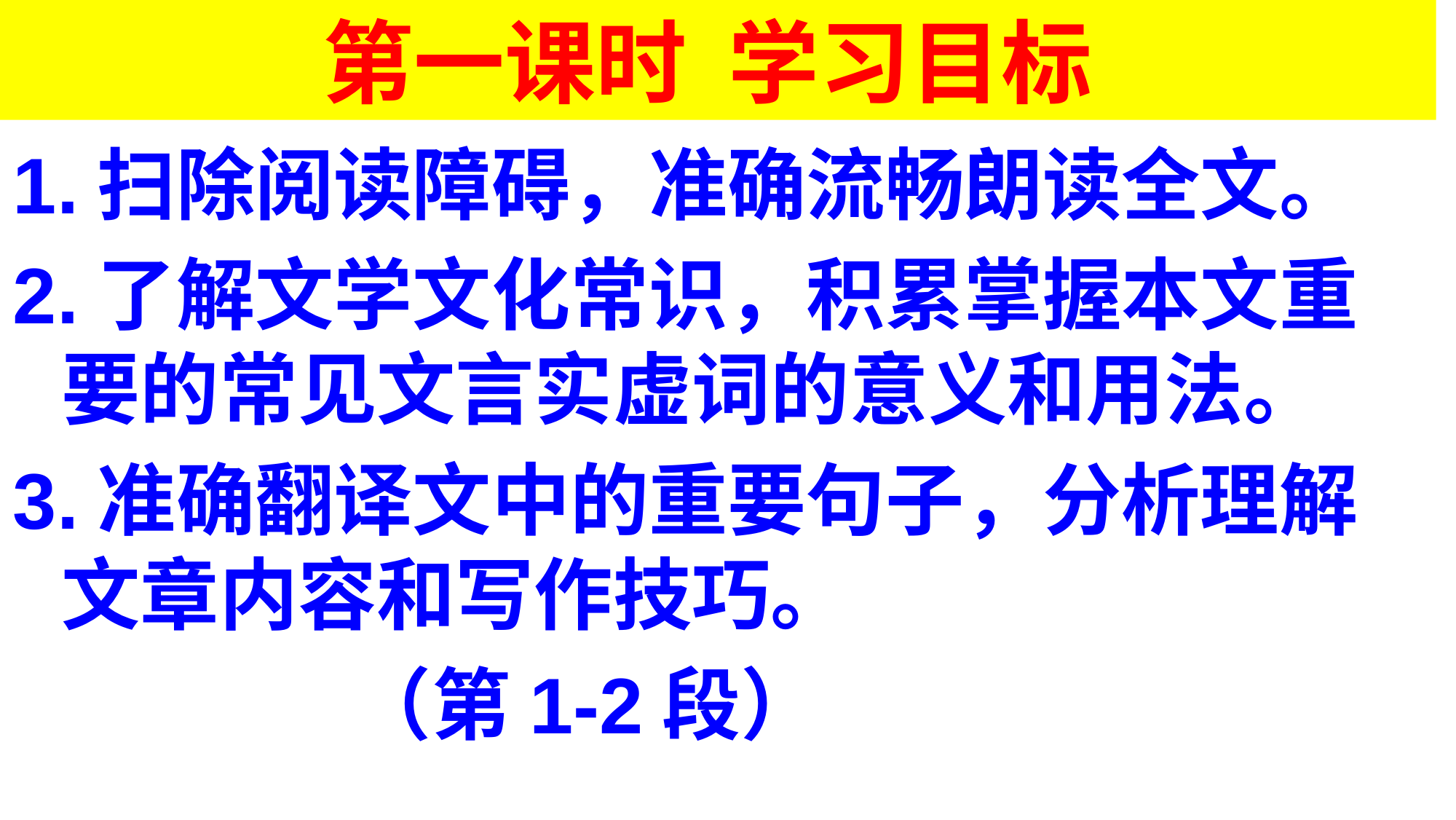

第一课时  学习目标
1.扫除阅读障碍，准确流畅朗读全文。
2.了解文学文化常识，积累掌握本文重要的常见文言实虚词的意义和用法。
3.准确翻译文中的重要句子，分析理解文章内容和写作技巧。
                  （第1-2段）